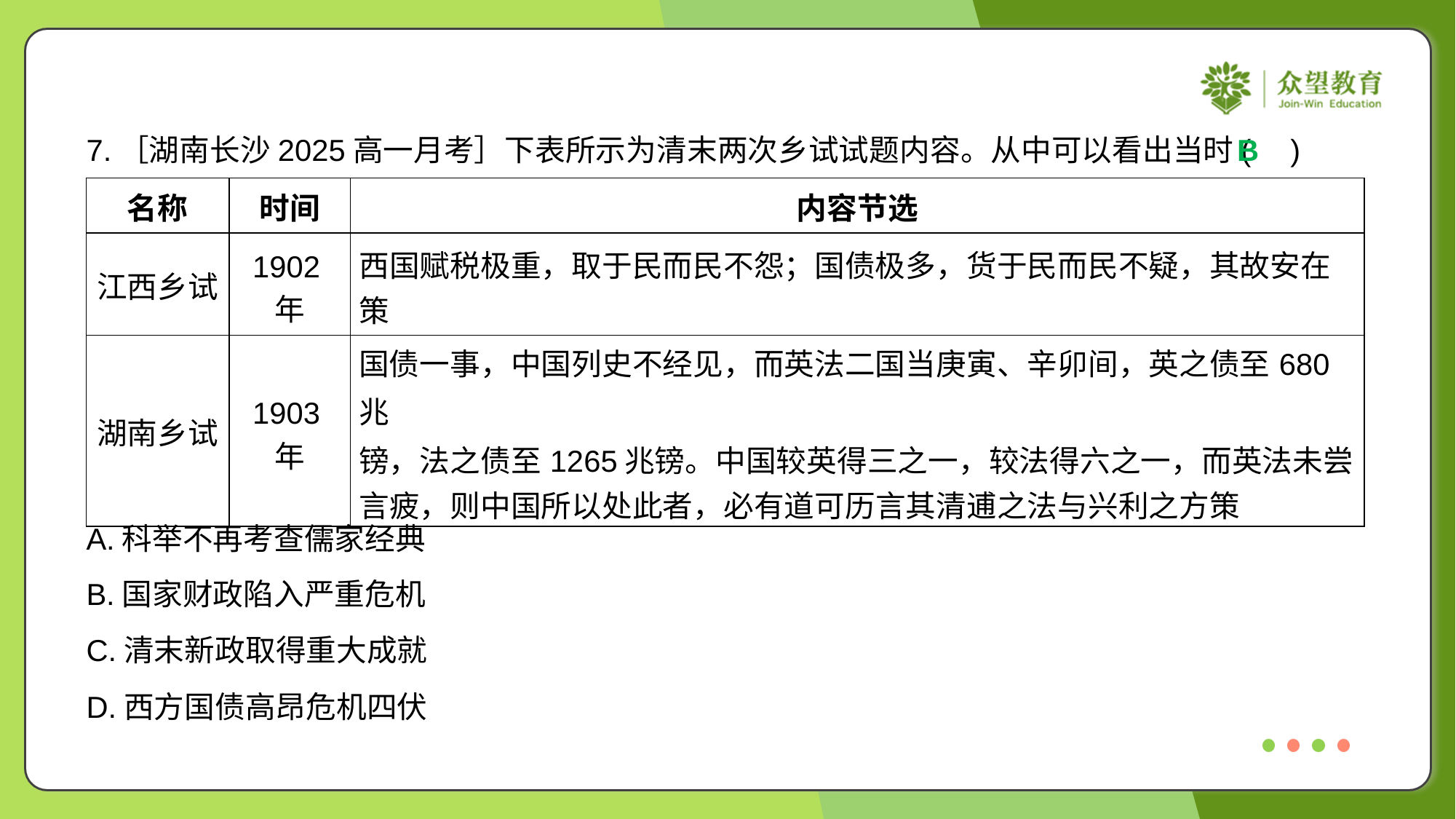

7.［湖南长沙2025高一月考］下表所示为清末两次乡试试题内容。从中可以看出当时(     )
B
| 名称 | 时间 | 内容节选 |
| --- | --- | --- |
| 江西乡试 | 1902年 | 西国赋税极重，取于民而民不怨；国债极多，货于民而民不疑，其故安在 策 |
| 湖南乡试 | 1903年 | 国债一事，中国列史不经见，而英法二国当庚寅、辛卯间，英之债至680兆 镑，法之债至1265兆镑。中国较英得三之一，较法得六之一，而英法未尝 言疲，则中国所以处此者，必有道可历言其清逋之法与兴利之方策 |
A.科举不再考查儒家经典
B.国家财政陷入严重危机
C.清末新政取得重大成就
D.西方国债高昂危机四伏